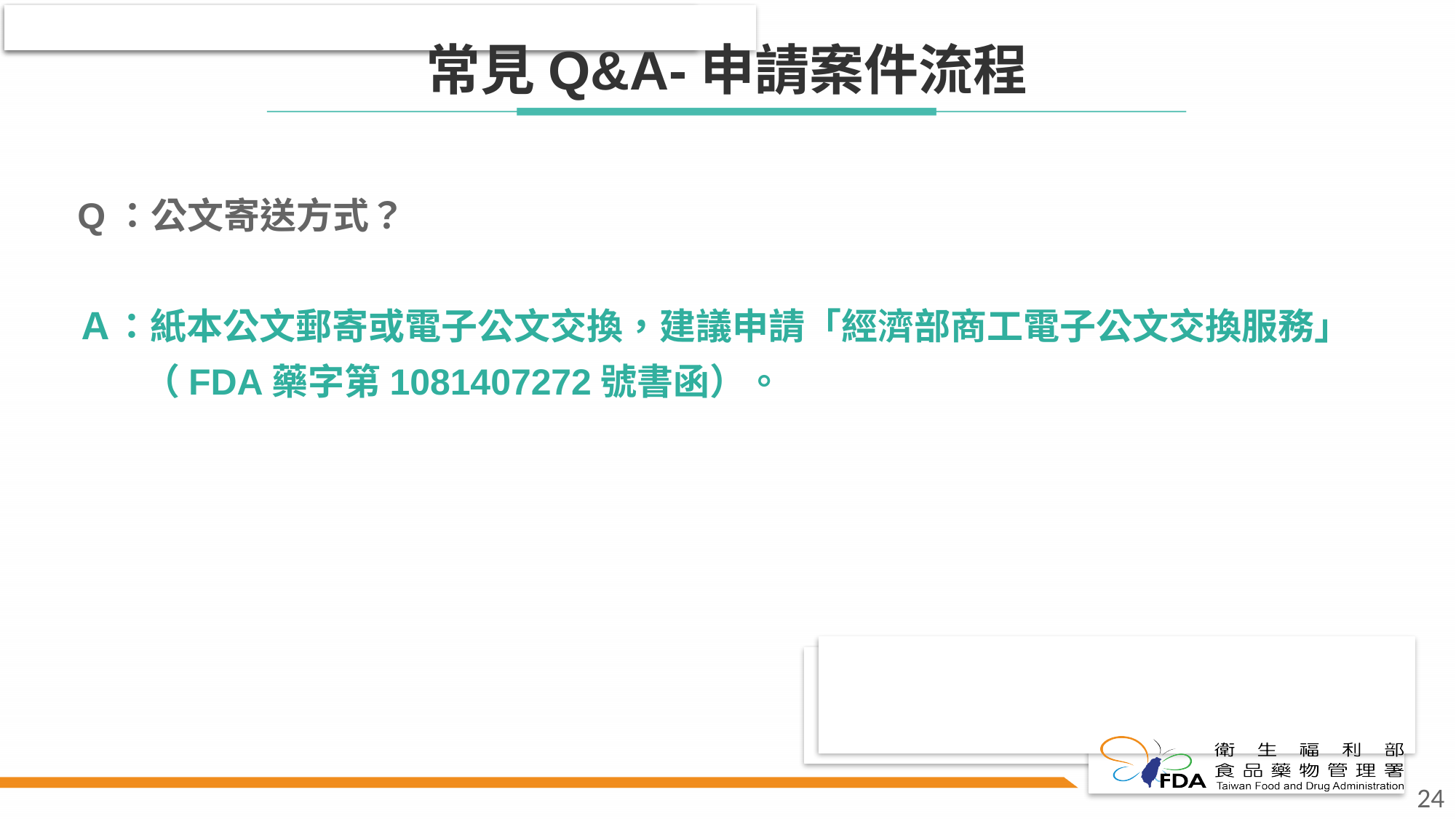

# 常見Q&A-申請案件流程

Q：公文寄送方式？

Ａ：紙本公文郵寄或電子公文交換，建議申請「經濟部商工電子公文交換服務」
       （FDA藥字第1081407272號書函）。